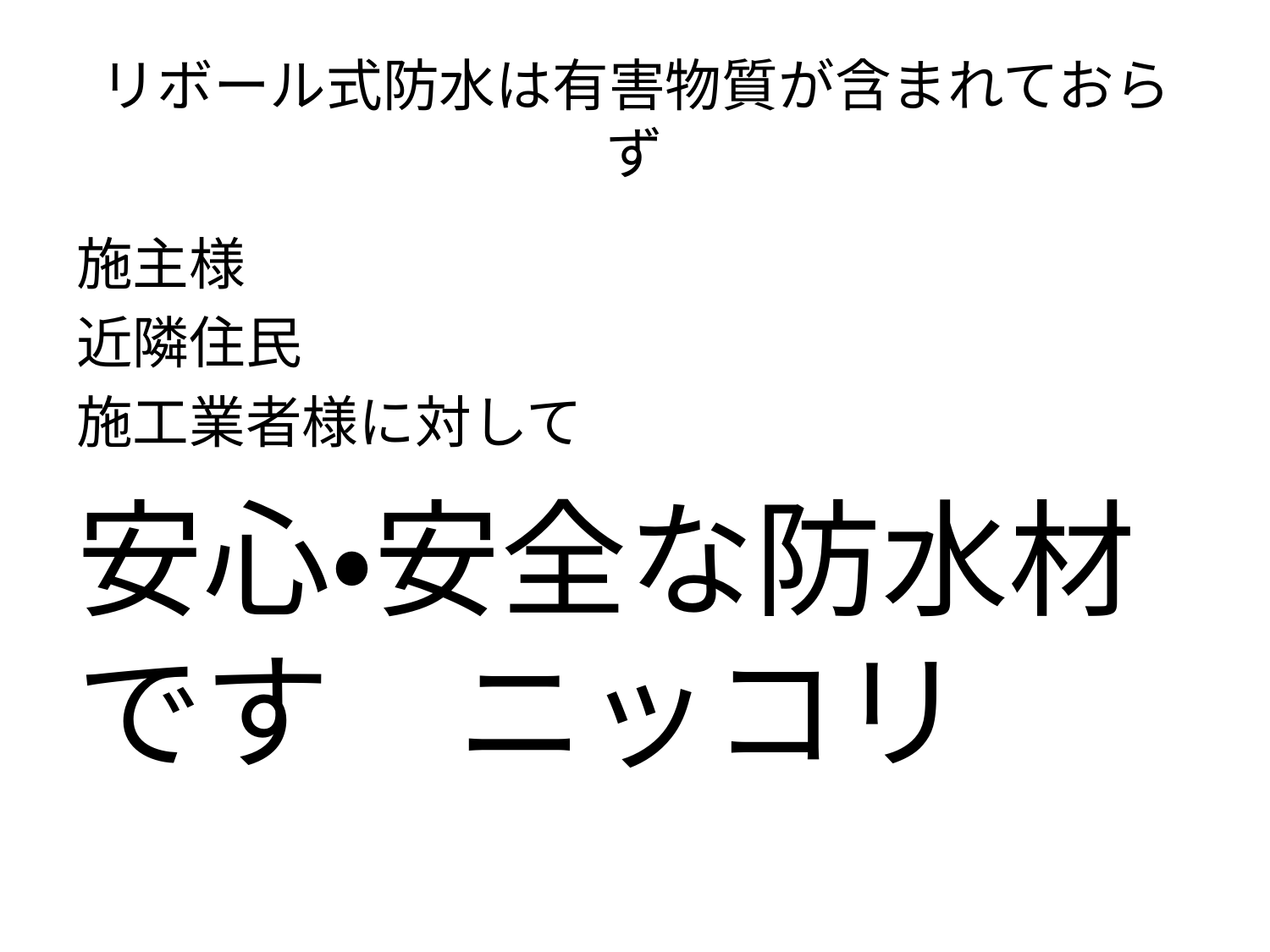

# リボール式防水は有害物質が含まれておらず
施主様
近隣住民
施工業者様に対して
安心・安全な防水材です　ニッコリ